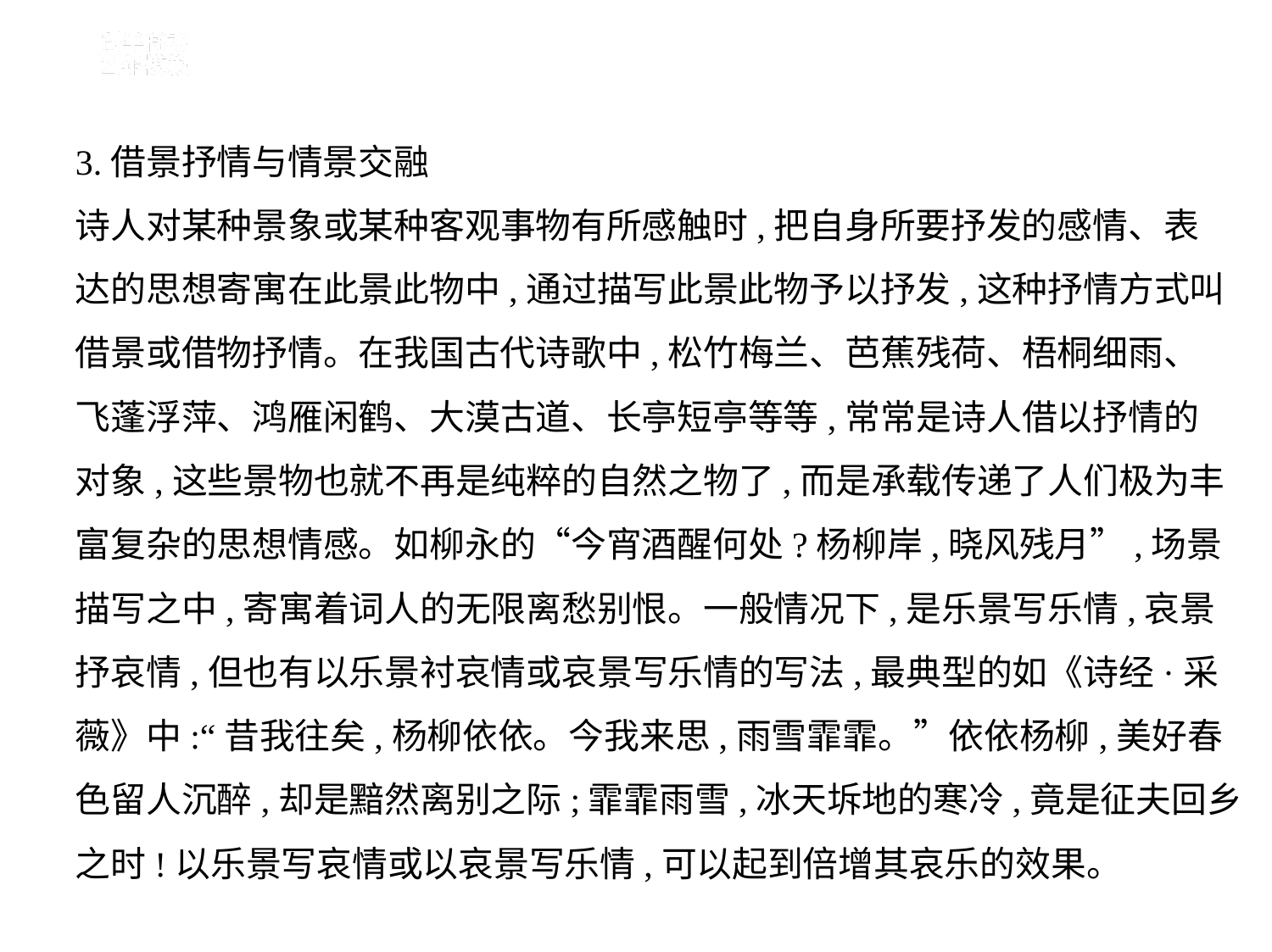

3.借景抒情与情景交融
诗人对某种景象或某种客观事物有所感触时,把自身所要抒发的感情、表
达的思想寄寓在此景此物中,通过描写此景此物予以抒发,这种抒情方式叫
借景或借物抒情。在我国古代诗歌中,松竹梅兰、芭蕉残荷、梧桐细雨、
飞蓬浮萍、鸿雁闲鹤、大漠古道、长亭短亭等等,常常是诗人借以抒情的
对象,这些景物也就不再是纯粹的自然之物了,而是承载传递了人们极为丰
富复杂的思想情感。如柳永的“今宵酒醒何处?杨柳岸,晓风残月”,场景
描写之中,寄寓着词人的无限离愁别恨。一般情况下,是乐景写乐情,哀景
抒哀情,但也有以乐景衬哀情或哀景写乐情的写法,最典型的如《诗经·采
薇》中:“昔我往矣,杨柳依依。今我来思,雨雪霏霏。”依依杨柳,美好春
色留人沉醉,却是黯然离别之际;霏霏雨雪,冰天坼地的寒冷,竟是征夫回乡
之时!以乐景写哀情或以哀景写乐情,可以起到倍增其哀乐的效果。